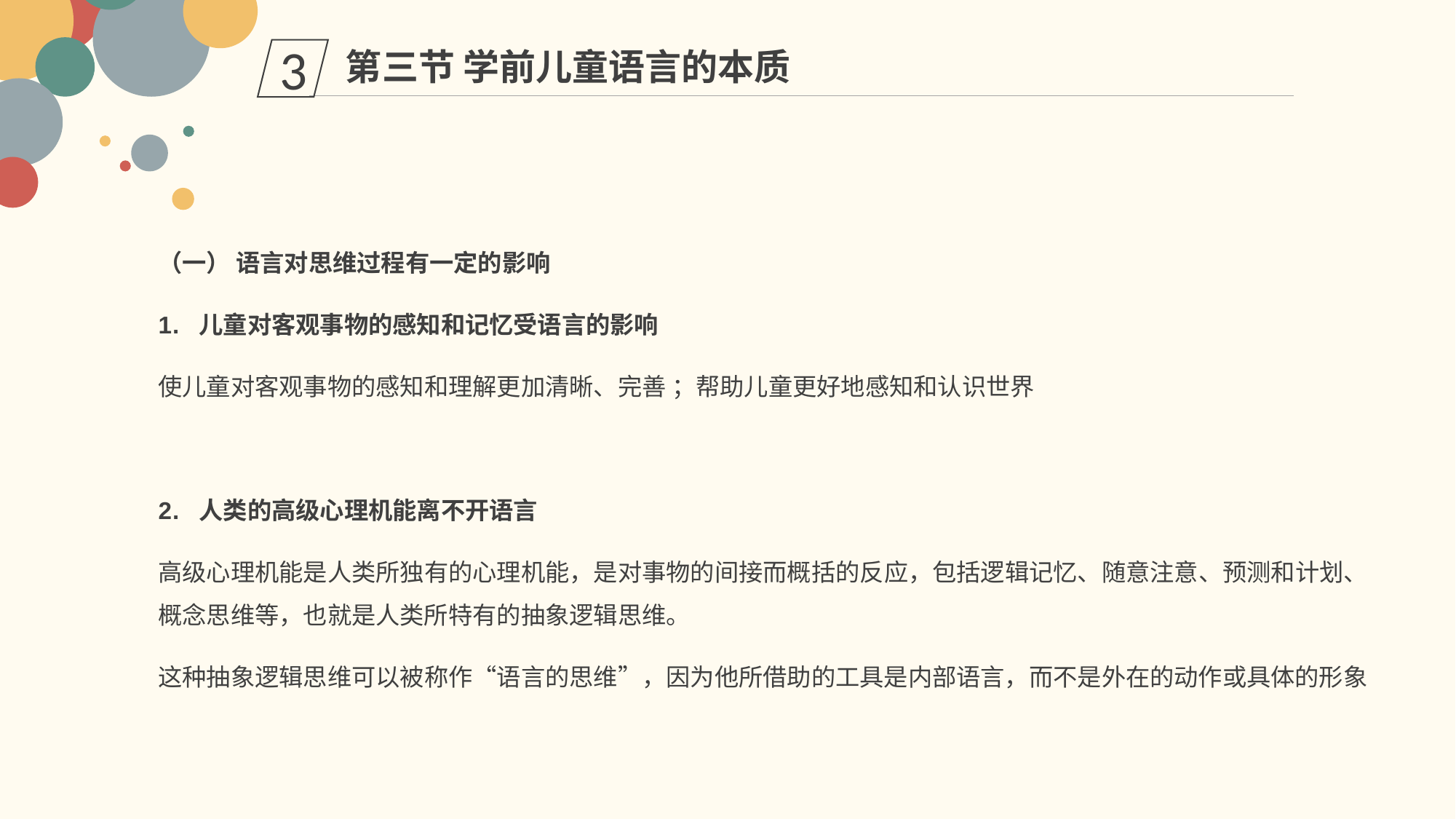

第三节 学前儿童语言的本质
3
（一） 语言对思维过程有一定的影响
儿童对客观事物的感知和记忆受语言的影响
使儿童对客观事物的感知和理解更加清晰、完善 ；帮助儿童更好地感知和认识世界

人类的高级心理机能离不开语言
高级心理机能是人类所独有的心理机能，是对事物的间接而概括的反应，包括逻辑记忆、随意注意、预测和计划、概念思维等，也就是人类所特有的抽象逻辑思维。
这种抽象逻辑思维可以被称作“语言的思维”，因为他所借助的工具是内部语言，而不是外在的动作或具体的形象